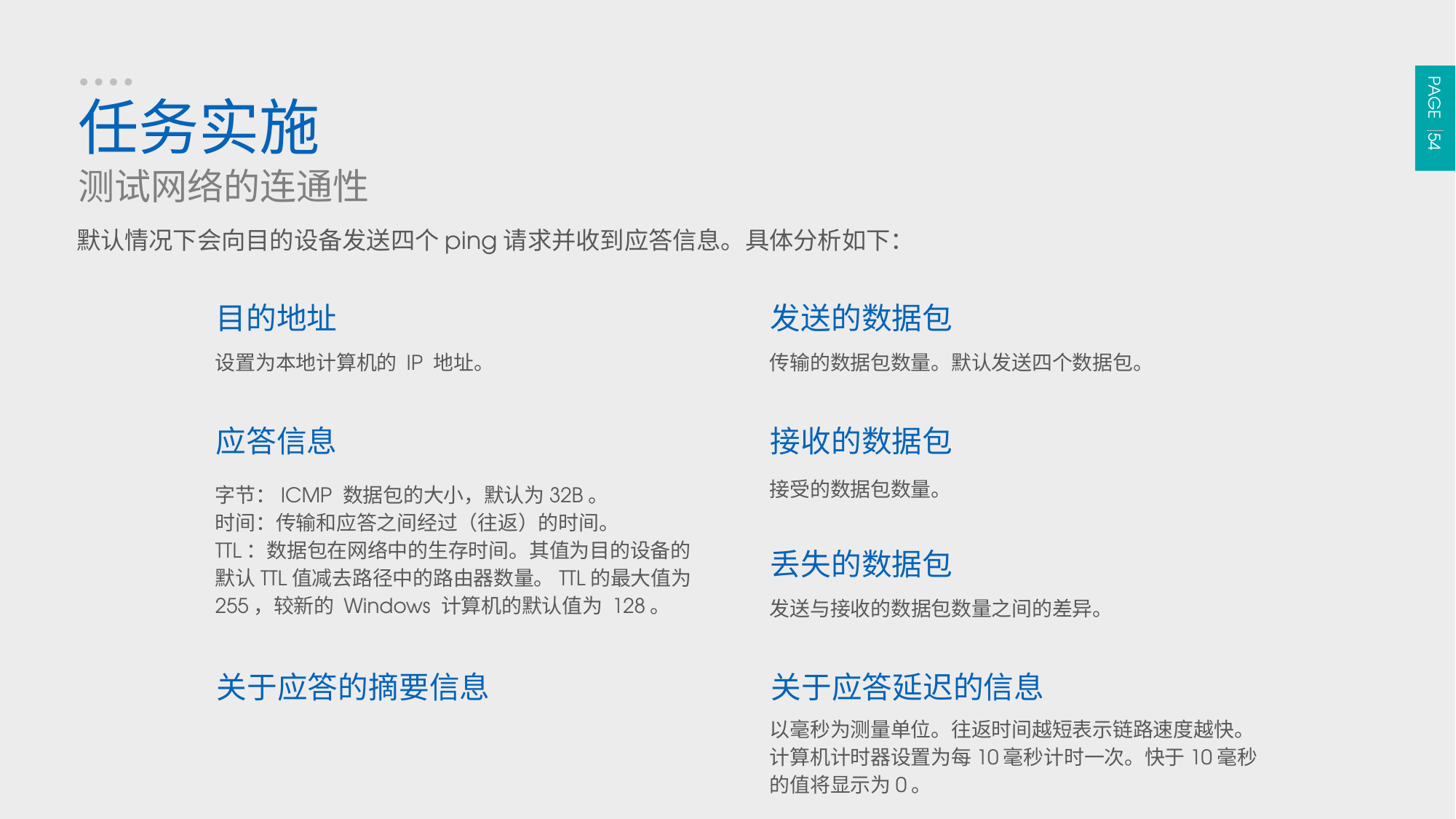

PAGE   54
任务实施
测试网络的连通性
默认情况下会向目的设备发送四个ping请求并收到应答信息。具体分析如下：
目的地址
设置为本地计算机的 IP 地址。
发送的数据包
传输的数据包数量。默认发送四个数据包。
应答信息
字节：ICMP 数据包的大小，默认为32B。
时间：传输和应答之间经过（往返）的时间。
TTL：数据包在网络中的生存时间。其值为目的设备的默认TTL值减去路径中的路由器数量。TTL的最大值为255，较新的 Windows 计算机的默认值为 128。
接收的数据包
接受的数据包数量。
丢失的数据包
发送与接收的数据包数量之间的差异。
关于应答延迟的信息
以毫秒为测量单位。往返时间越短表示链路速度越快。计算机计时器设置为每10毫秒计时一次。快于10毫秒的值将显示为0。
关于应答的摘要信息